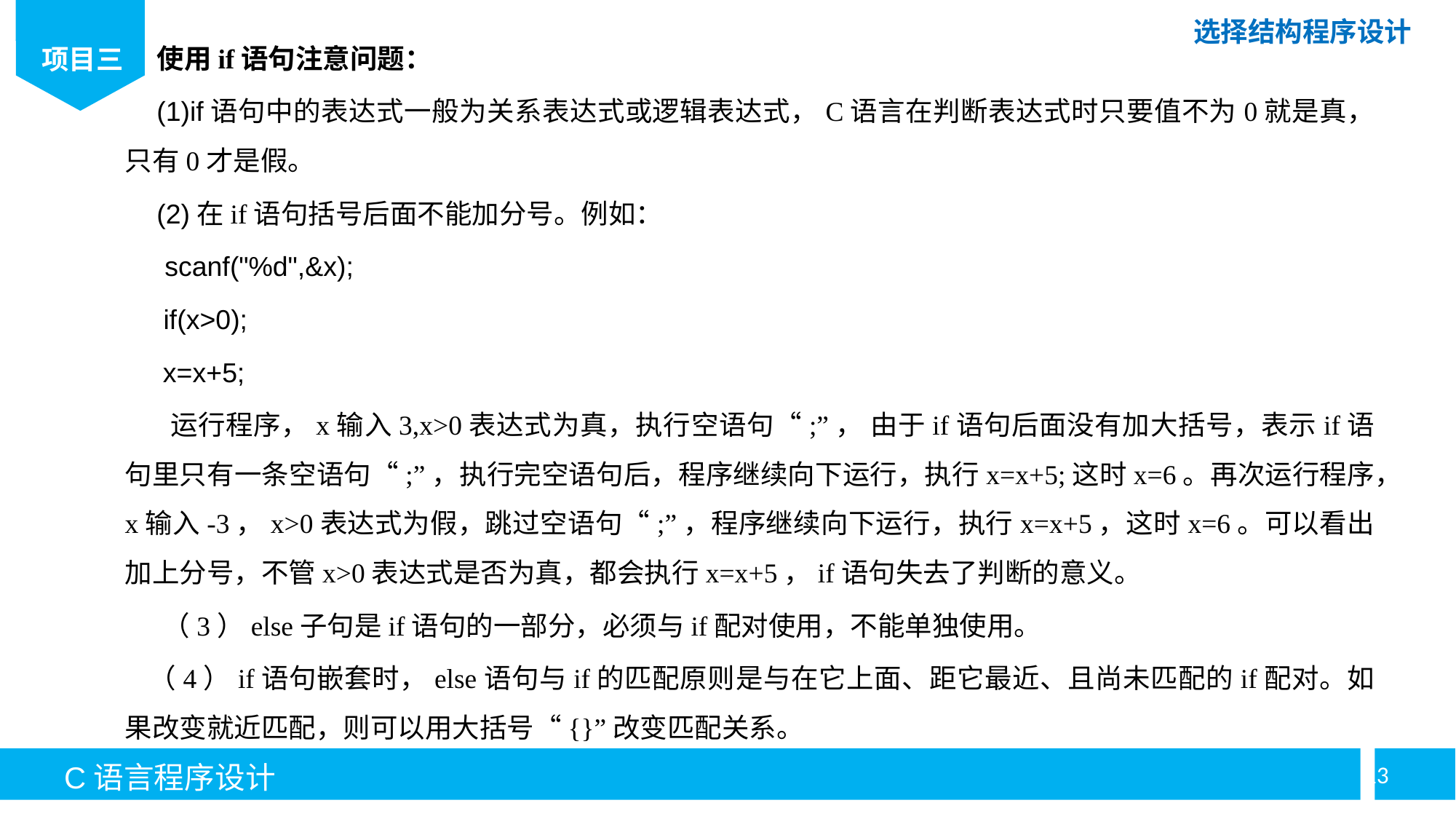

使用if语句注意问题：
(1)if语句中的表达式一般为关系表达式或逻辑表达式，C语言在判断表达式时只要值不为0就是真，只有0才是假。
(2)在if语句括号后面不能加分号。例如：
scanf("%d",&x);
if(x>0);
 x=x+5;
 运行程序，x输入3,x>0表达式为真，执行空语句“;”， 由于if语句后面没有加大括号，表示if语句里只有一条空语句“;”，执行完空语句后，程序继续向下运行，执行x=x+5;这时x=6。再次运行程序，x输入-3，x>0表达式为假，跳过空语句“;”，程序继续向下运行，执行x=x+5，这时x=6。可以看出加上分号，不管x>0表达式是否为真，都会执行x=x+5，if语句失去了判断的意义。
（3）else子句是if语句的一部分，必须与if配对使用，不能单独使用。
（4）if语句嵌套时，else语句与if的匹配原则是与在它上面、距它最近、且尚未匹配的if配对。如果改变就近匹配，则可以用大括号“{}”改变匹配关系。